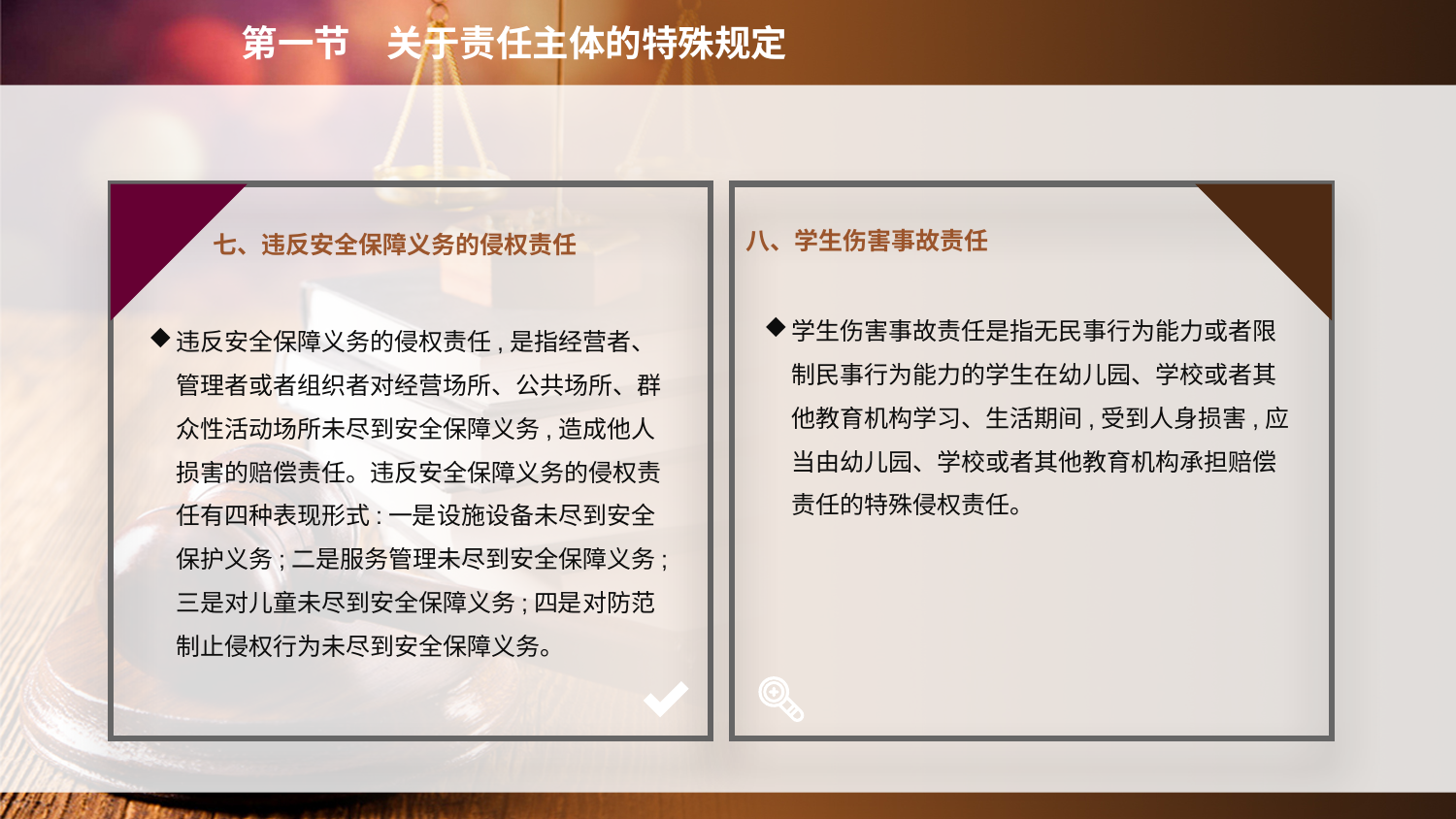

第一节　关于责任主体的特殊规定

七、违反安全保障义务的侵权责任
八、学生伤害事故责任
学生伤害事故责任是指无民事行为能力或者限制民事行为能力的学生在幼儿园、学校或者其他教育机构学习、生活期间,受到人身损害,应当由幼儿园、学校或者其他教育机构承担赔偿责任的特殊侵权责任。
违反安全保障义务的侵权责任,是指经营者、管理者或者组织者对经营场所、公共场所、群众性活动场所未尽到安全保障义务,造成他人损害的赔偿责任。违反安全保障义务的侵权责任有四种表现形式:一是设施设备未尽到安全保护义务;二是服务管理未尽到安全保障义务;三是对儿童未尽到安全保障义务;四是对防范制止侵权行为未尽到安全保障义务。